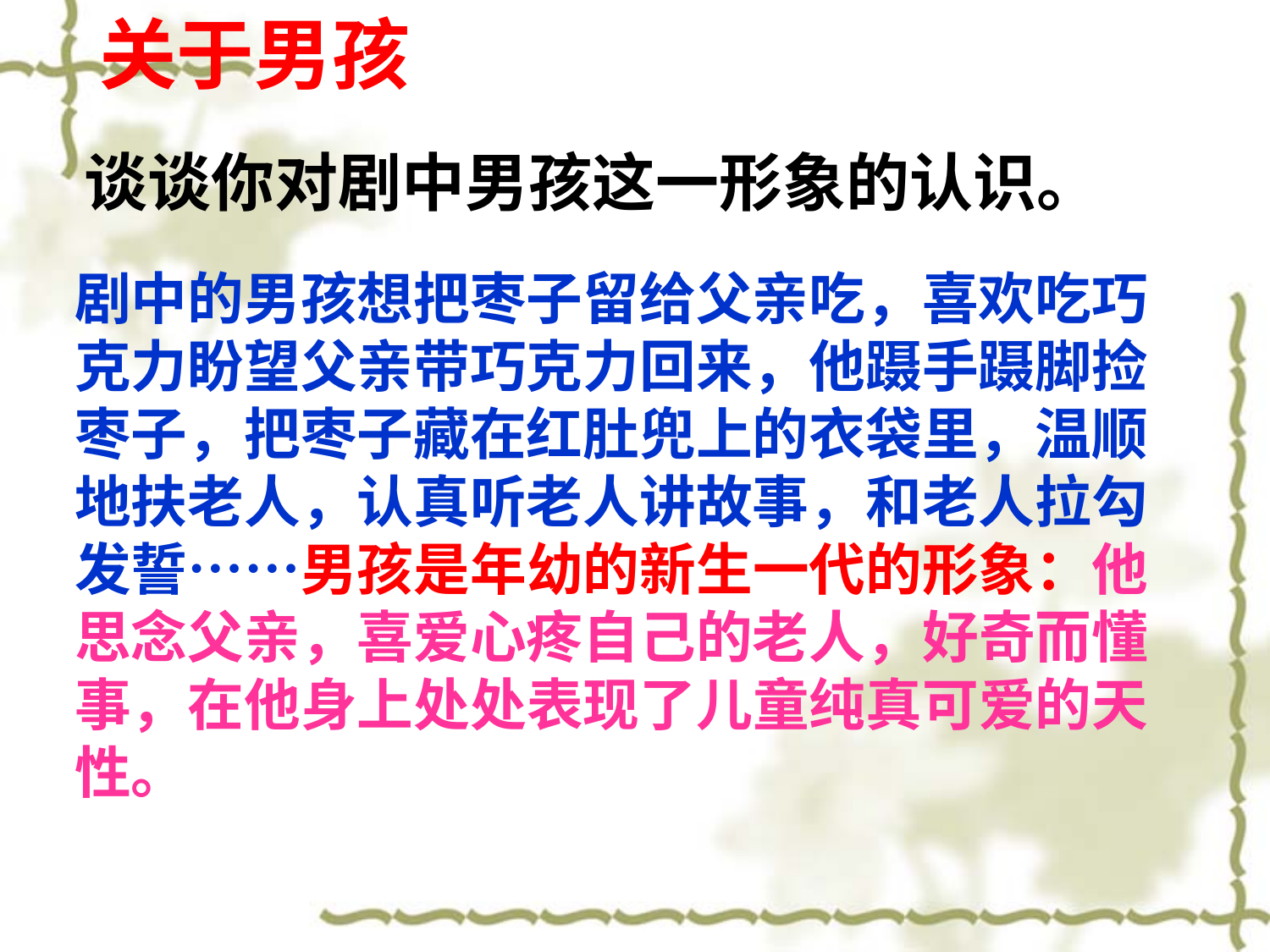

关于男孩

谈谈你对剧中男孩这一形象的认识。
剧中的男孩想把枣子留给父亲吃，喜欢吃巧克力盼望父亲带巧克力回来，他蹑手蹑脚捡枣子，把枣子藏在红肚兜上的衣袋里，温顺地扶老人，认真听老人讲故事，和老人拉勾发誓……男孩是年幼的新生一代的形象：他思念父亲，喜爱心疼自己的老人，好奇而懂事，在他身上处处表现了儿童纯真可爱的天性。